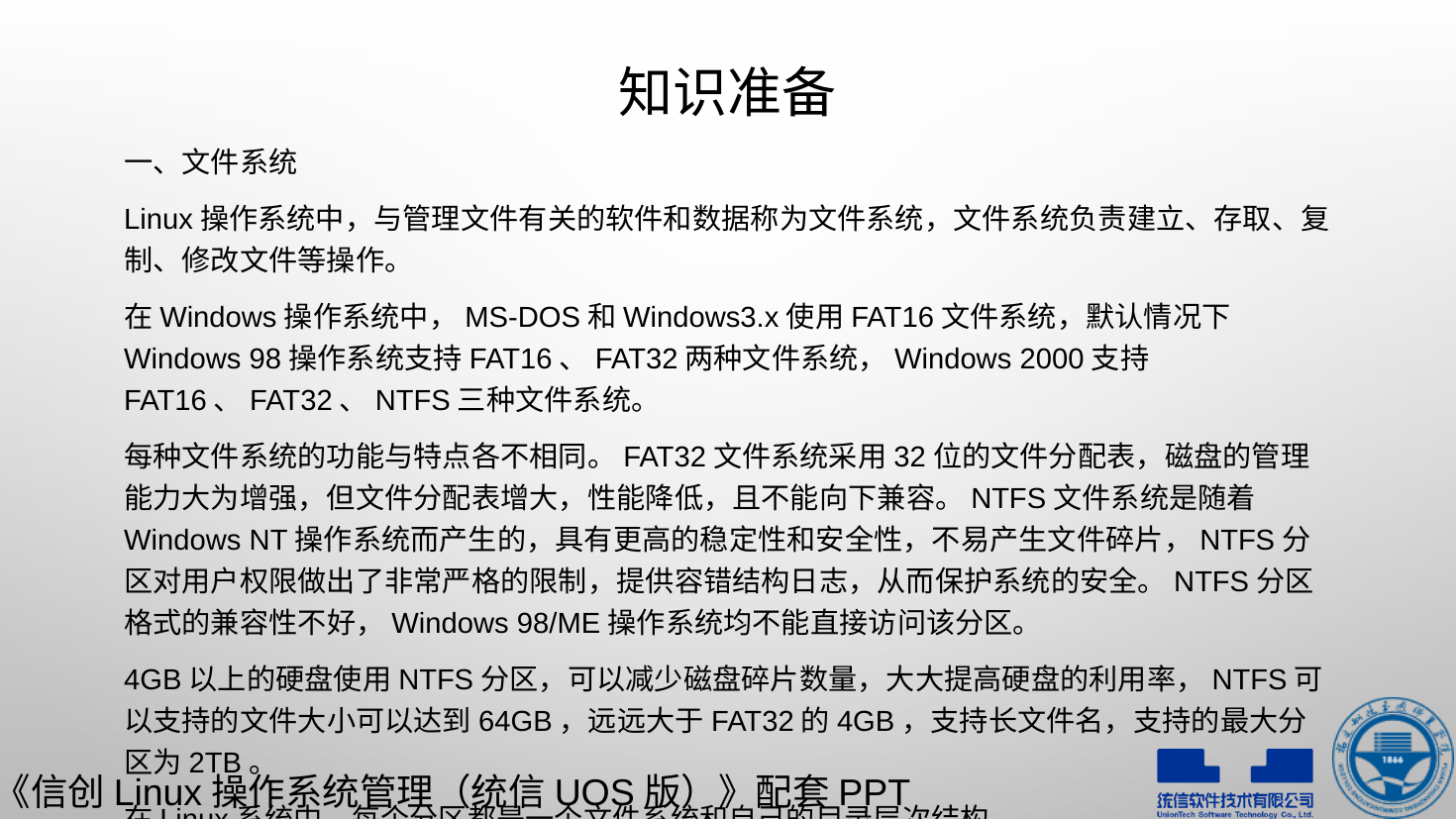

# 知识准备
一、文件系统
Linux操作系统中，与管理文件有关的软件和数据称为文件系统，文件系统负责建立、存取、复制、修改文件等操作。
在Windows操作系统中，MS-DOS和Windows3.x使用FAT16文件系统，默认情况下Windows 98操作系统支持FAT16、FAT32两种文件系统，Windows 2000支持FAT16、FAT32、NTFS三种文件系统。
每种文件系统的功能与特点各不相同。FAT32文件系统采用32位的文件分配表，磁盘的管理能力大为增强，但文件分配表增大，性能降低，且不能向下兼容。NTFS文件系统是随着Windows NT操作系统而产生的，具有更高的稳定性和安全性，不易产生文件碎片，NTFS分区对用户权限做出了非常严格的限制，提供容错结构日志，从而保护系统的安全。NTFS分区格式的兼容性不好，Windows 98/ME操作系统均不能直接访问该分区。
4GB以上的硬盘使用NTFS分区，可以减少磁盘碎片数量，大大提高硬盘的利用率，NTFS可以支持的文件大小可以达到64GB，远远大于FAT32的4GB，支持长文件名，支持的最大分区为2TB。
在Linux系统中，每个分区都是一个文件系统和自己的目录层次结构。